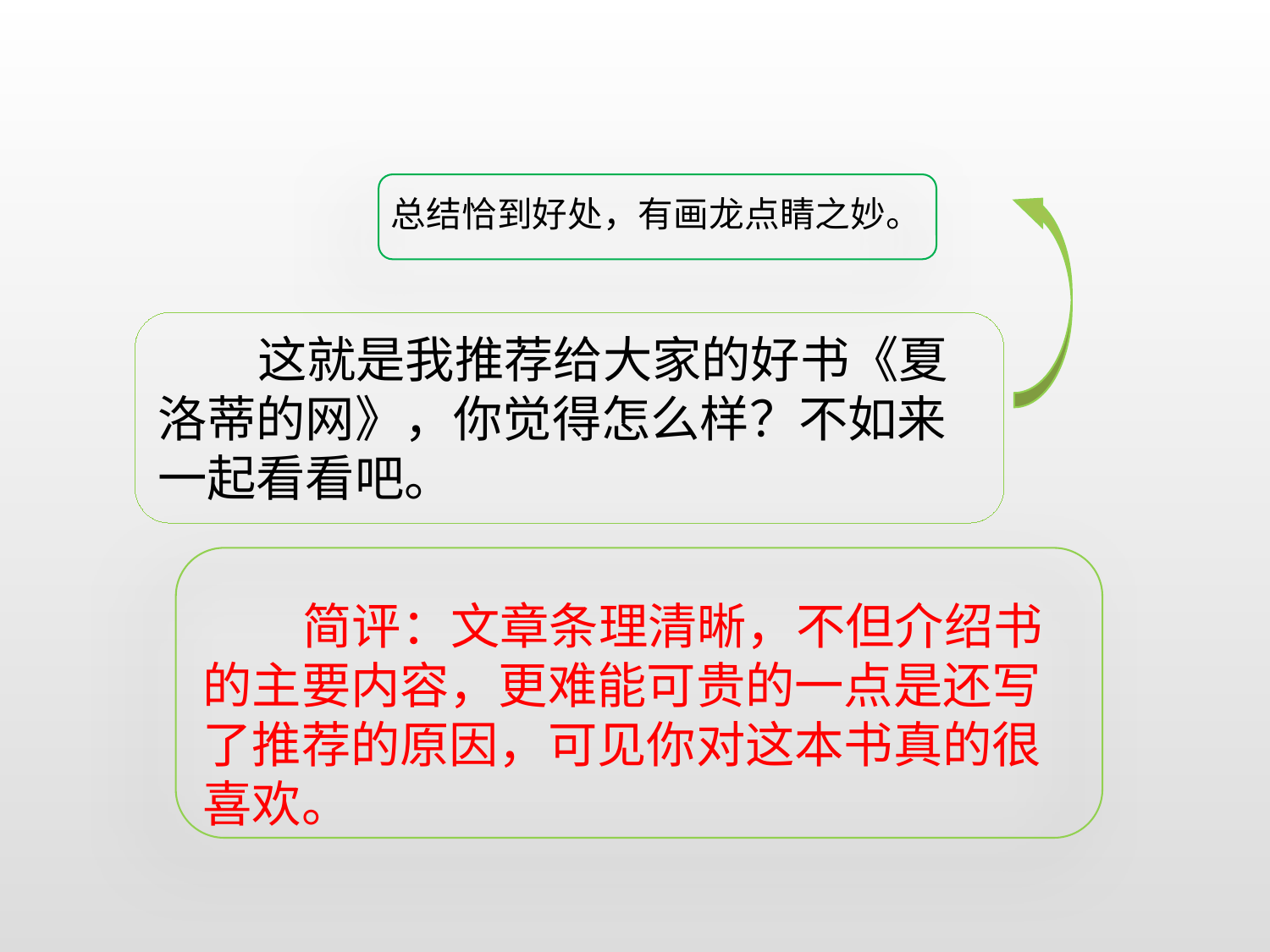

总结恰到好处，有画龙点睛之妙。

这就是我推荐给大家的好书《夏洛蒂的网》，你觉得怎么样？不如来一起看看吧。

简评：文章条理清晰，不但介绍书的主要内容，更难能可贵的一点是还写了推荐的原因，可见你对这本书真的很喜欢。